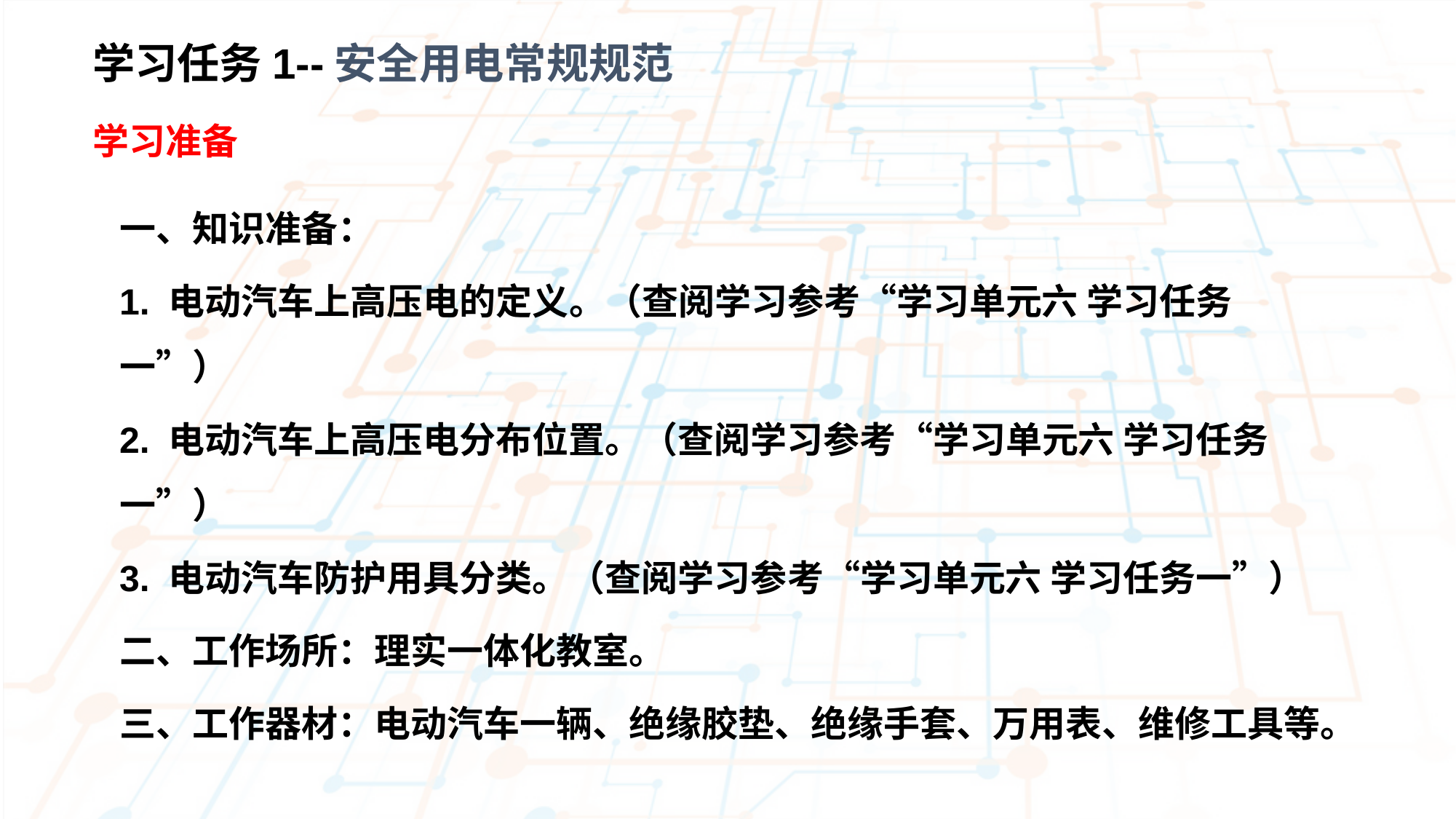

学习任务1--安全用电常规规范
学习准备

一、知识准备：
1. 电动汽车上高压电的定义。（查阅学习参考“学习单元六 学习任务一”）
2. 电动汽车上高压电分布位置。（查阅学习参考“学习单元六 学习任务一”）
3. 电动汽车防护用具分类。（查阅学习参考“学习单元六 学习任务一”）
二、工作场所：理实一体化教室。
三、工作器材：电动汽车一辆、绝缘胶垫、绝缘手套、万用表、维修工具等。